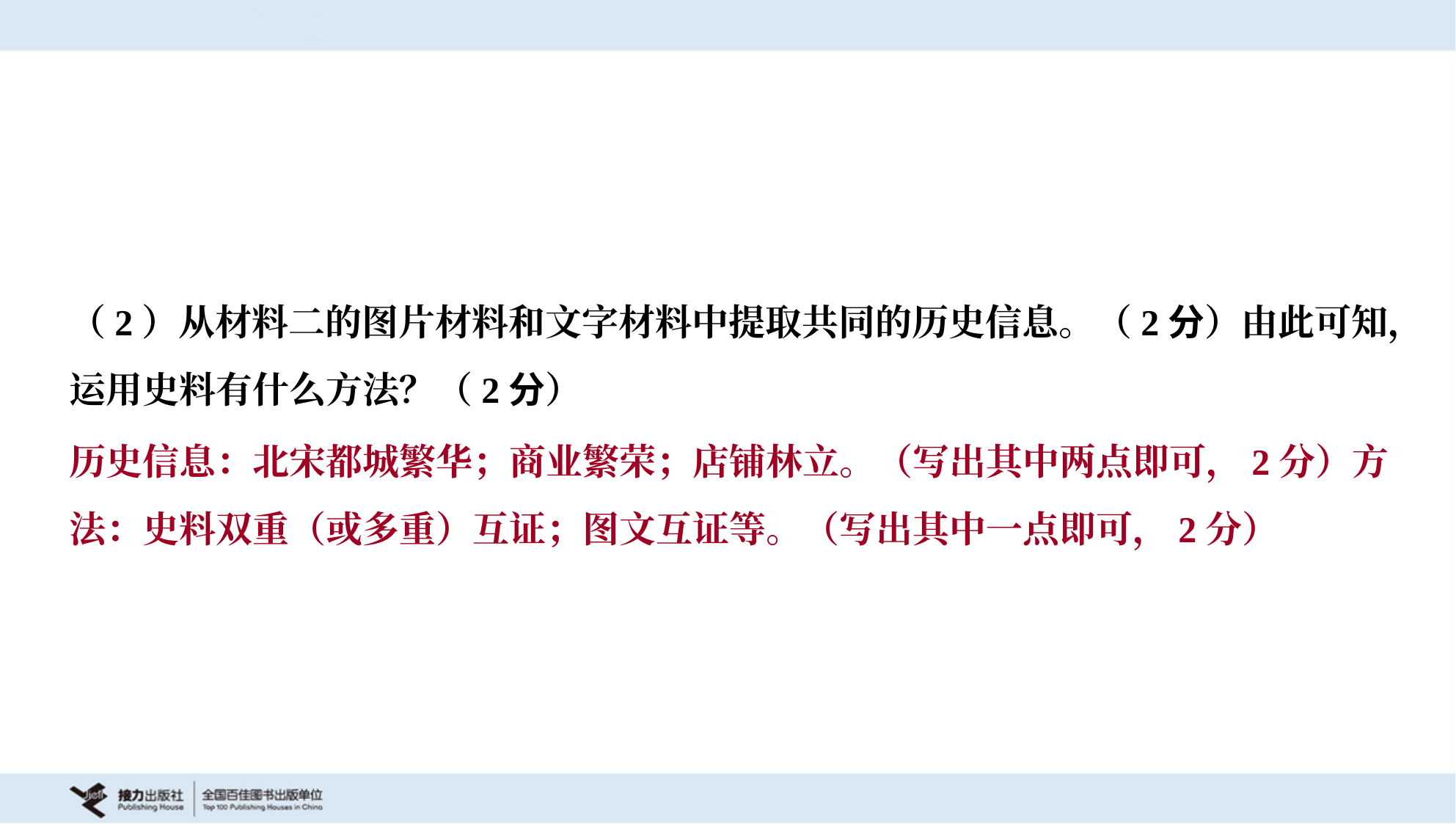

（2）从材料二的图片材料和文字材料中提取共同的历史信息。（2分）由此可知，
运用史料有什么方法？（2分）
历史信息：北宋都城繁华；商业繁荣；店铺林立。（写出其中两点即可，2分）方
法：史料双重（或多重）互证；图文互证等。（写出其中一点即可，2分）